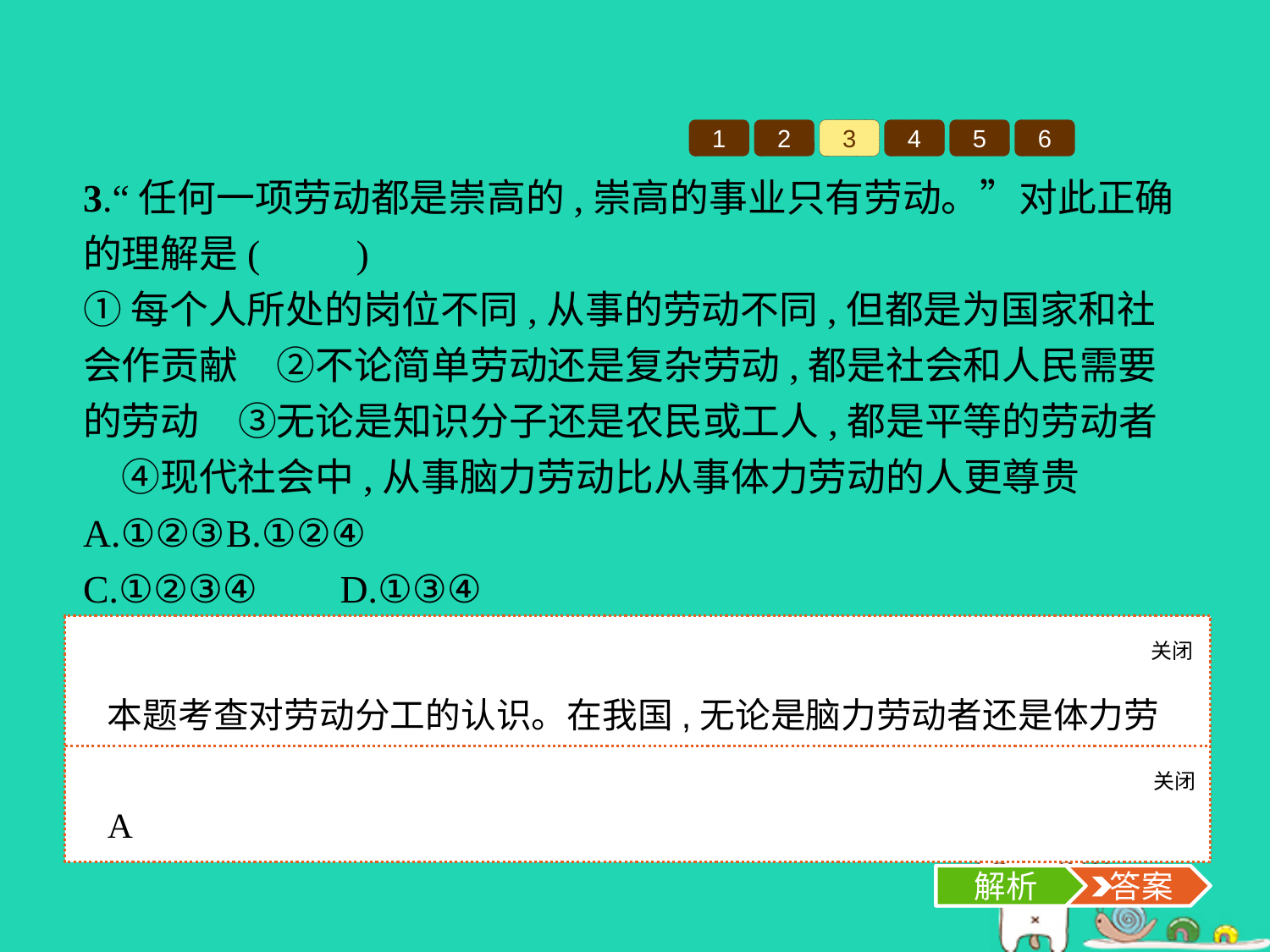

1
2
3
4
5
6
3.“任何一项劳动都是崇高的,崇高的事业只有劳动。”对此正确的理解是(　　)
①每个人所处的岗位不同,从事的劳动不同,但都是为国家和社会作贡献　②不论简单劳动还是复杂劳动,都是社会和人民需要的劳动　③无论是知识分子还是农民或工人,都是平等的劳动者　④现代社会中,从事脑力劳动比从事体力劳动的人更尊贵
A.①②③	B.①②④
C.①②③④	D.①③④

关闭
解析

本题考查对劳动分工的认识。在我国,无论是脑力劳动者还是体力劳动者,都是国家的建设者,都是平等的,④说法错误,应排除。故选A项。

关闭
解析
  答案

A
解析
  答案